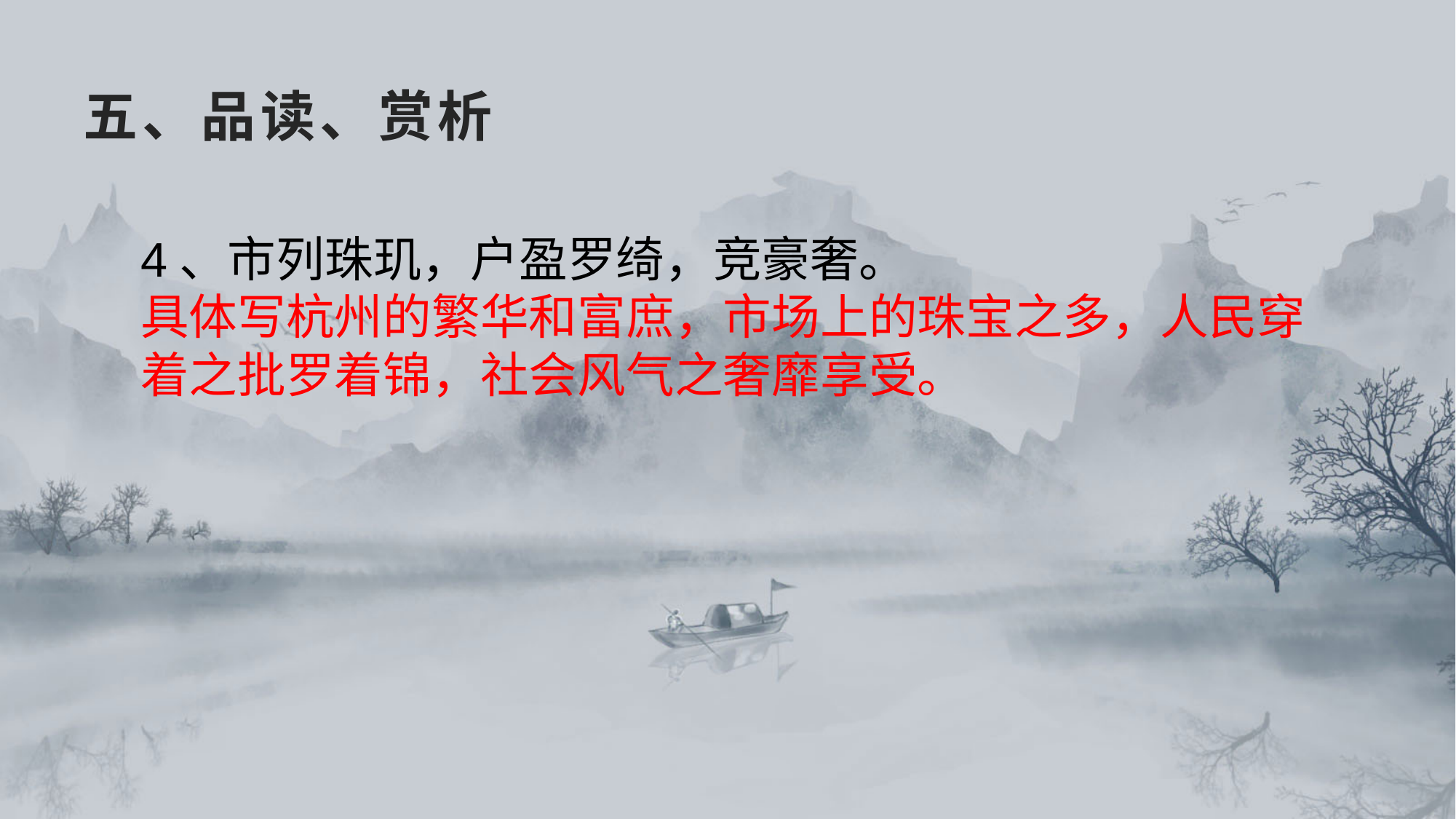

# 五、品读、赏析
4、市列珠玑，户盈罗绮，竞豪奢。
具体写杭州的繁华和富庶，市场上的珠宝之多，人民穿着之批罗着锦，社会风气之奢靡享受。